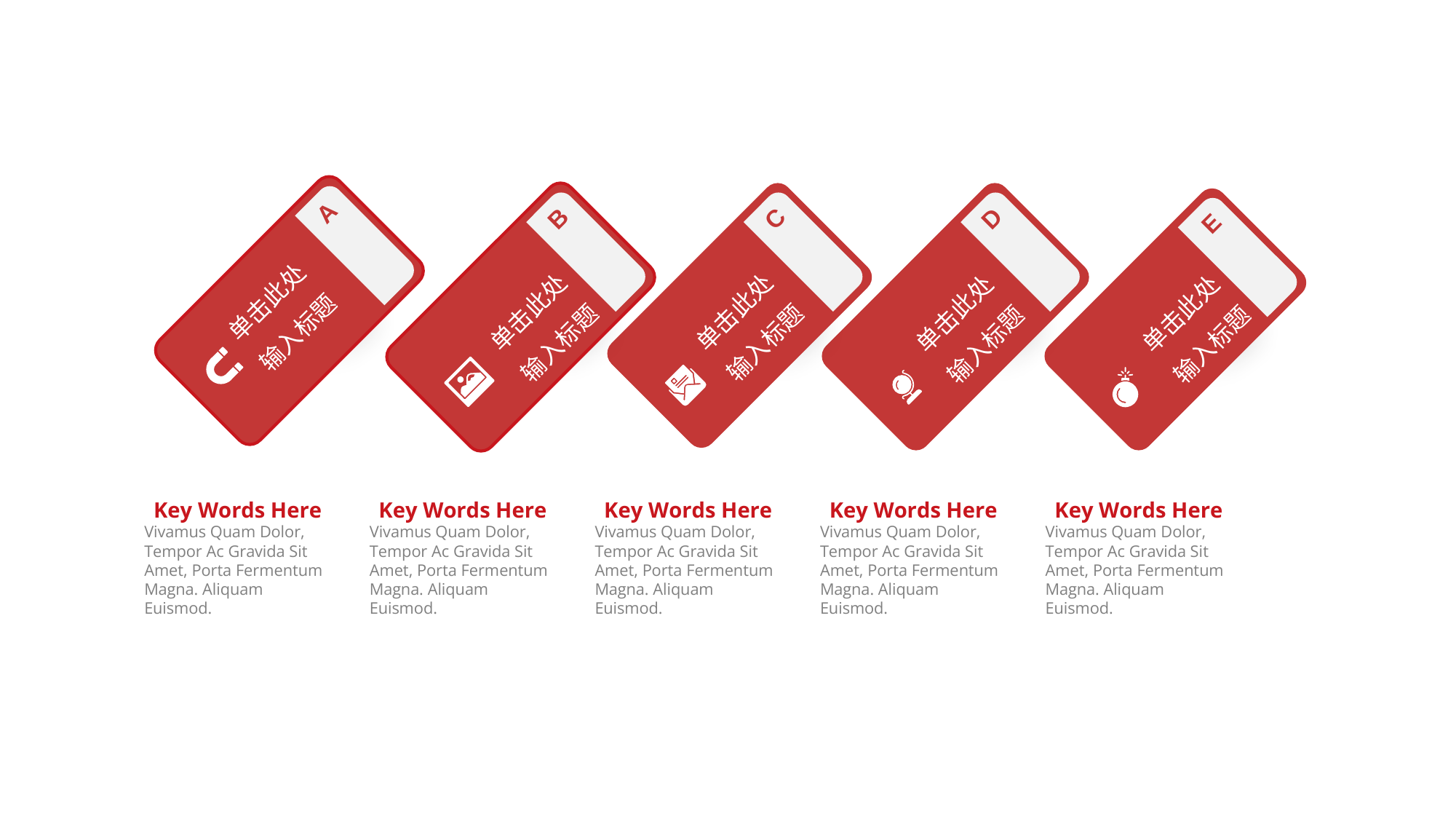

A
单击此处输入标题

C
单击此处输入标题

B
单击此处
输入标题

D
单击此处输入标题

E
单击此处输入标题

Key Words Here
Vivamus Quam Dolor, Tempor Ac Gravida Sit Amet, Porta Fermentum Magna. Aliquam Euismod.
Key Words Here
Vivamus Quam Dolor, Tempor Ac Gravida Sit Amet, Porta Fermentum Magna. Aliquam Euismod.
Key Words Here
Vivamus Quam Dolor, Tempor Ac Gravida Sit Amet, Porta Fermentum Magna. Aliquam Euismod.
Key Words Here
Vivamus Quam Dolor, Tempor Ac Gravida Sit Amet, Porta Fermentum Magna. Aliquam Euismod.
Key Words Here
Vivamus Quam Dolor, Tempor Ac Gravida Sit Amet, Porta Fermentum Magna. Aliquam Euismod.